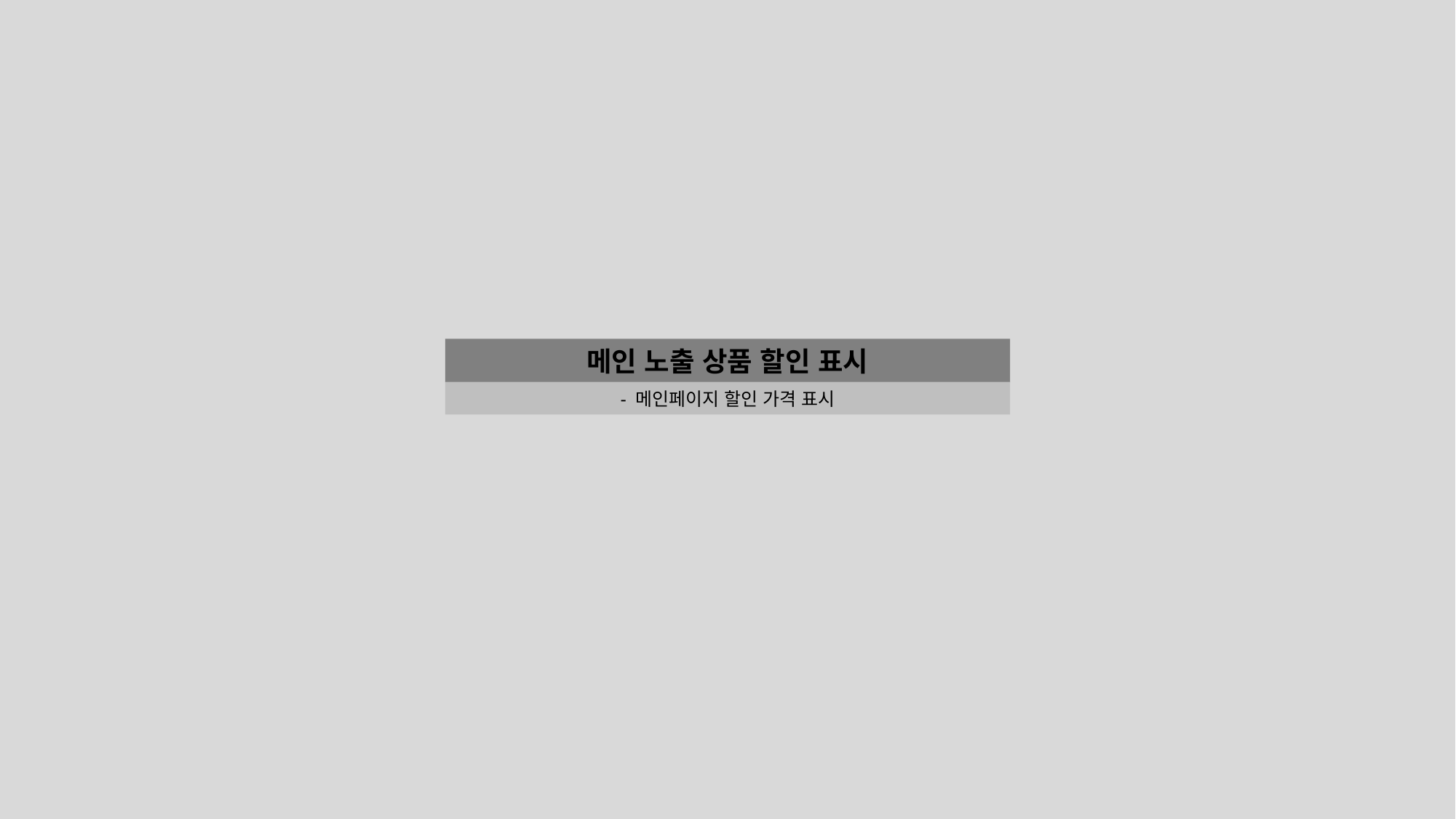

메인 노출 상품 할인 표시
- 메인페이지 할인 가격 표시